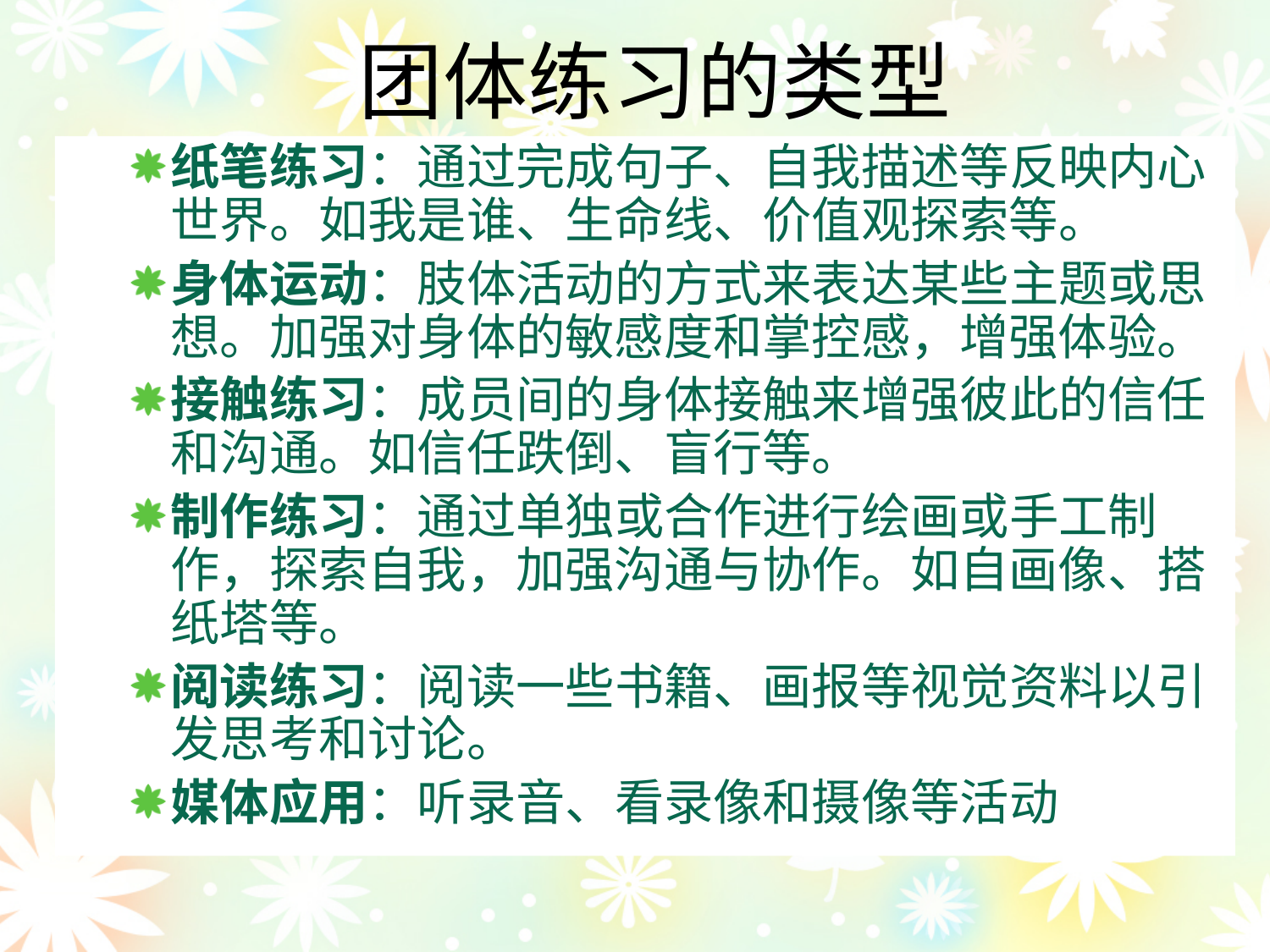

团体练习的类型
纸笔练习：通过完成句子、自我描述等反映内心世界。如我是谁、生命线、价值观探索等。
身体运动：肢体活动的方式来表达某些主题或思想。加强对身体的敏感度和掌控感，增强体验。
接触练习：成员间的身体接触来增强彼此的信任和沟通。如信任跌倒、盲行等。
制作练习：通过单独或合作进行绘画或手工制作，探索自我，加强沟通与协作。如自画像、搭纸塔等。
阅读练习：阅读一些书籍、画报等视觉资料以引发思考和讨论。
媒体应用：听录音、看录像和摄像等活动